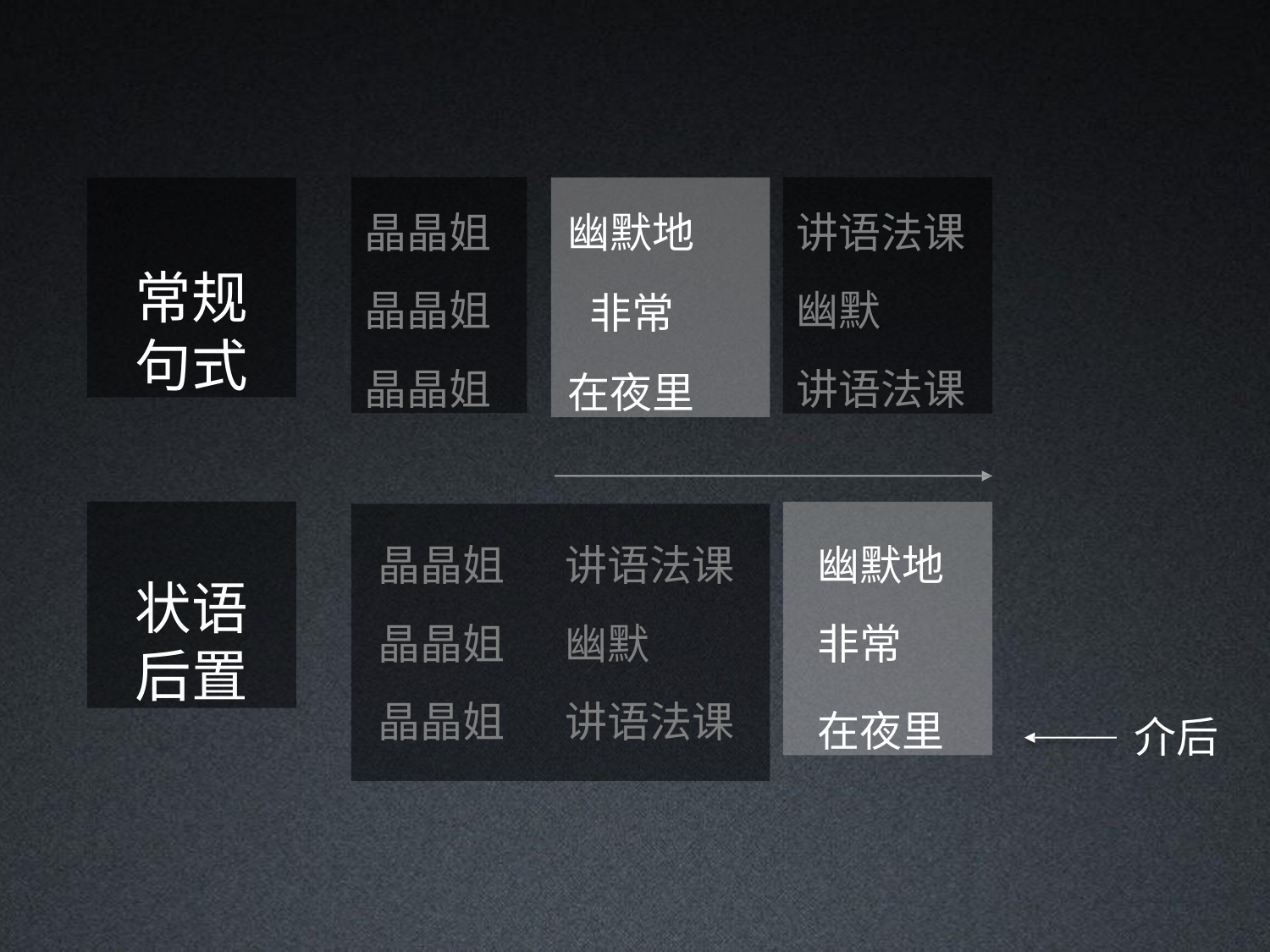

常规 句式
晶晶姐晶晶姐晶晶姐
幽默地
 非常
在夜里
讲语法课 幽默
讲语法课

状语 后置
幽默地 非常
在夜里

晶晶姐	讲语法课晶晶姐	幽默
晶晶姐	讲语法课
介后